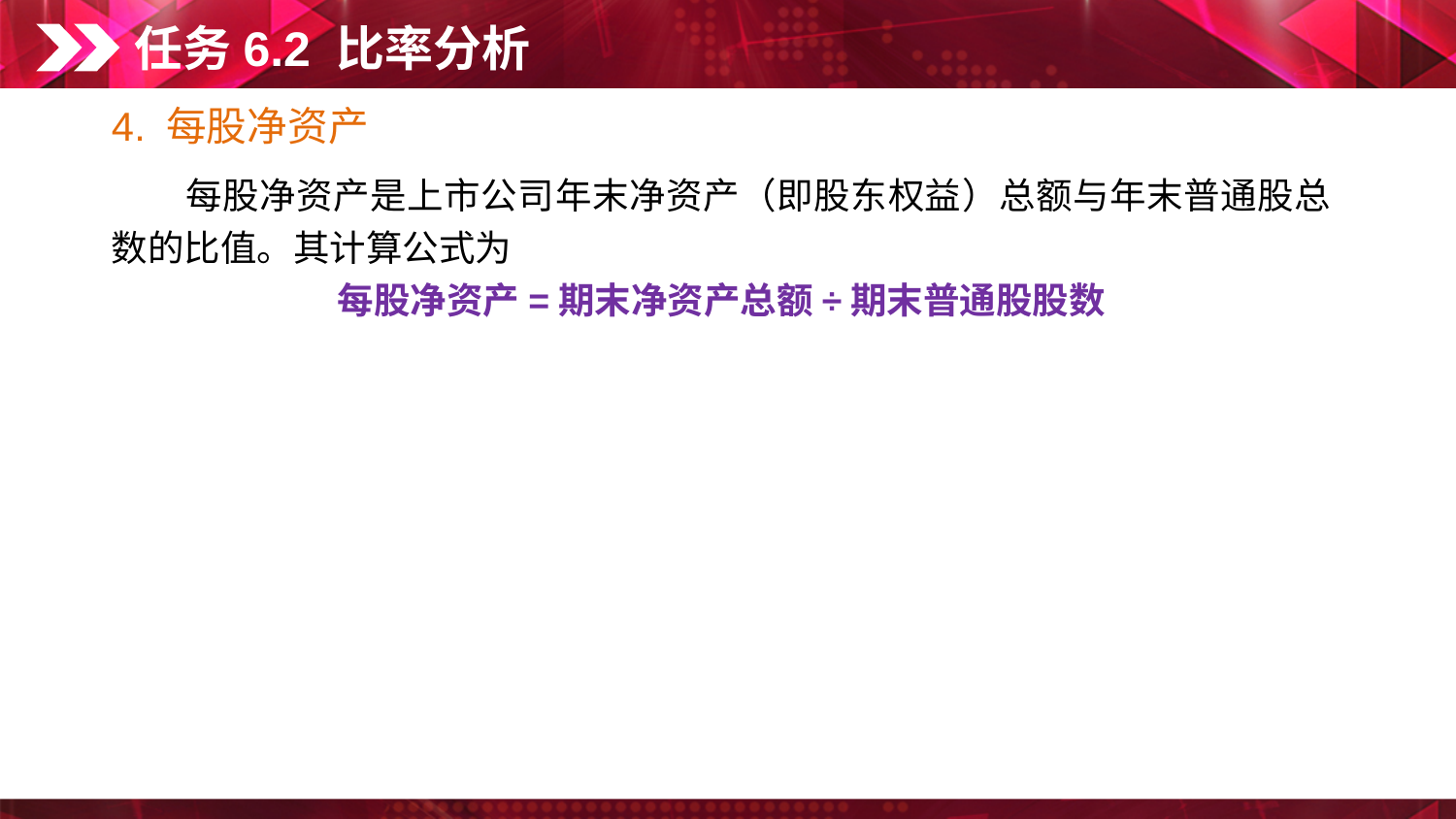

任务6.2 比率分析

4. 每股净资产
　　每股净资产是上市公司年末净资产（即股东权益）总额与年末普通股总数的比值。其计算公式为
每股净资产=期末净资产总额÷期末普通股股数